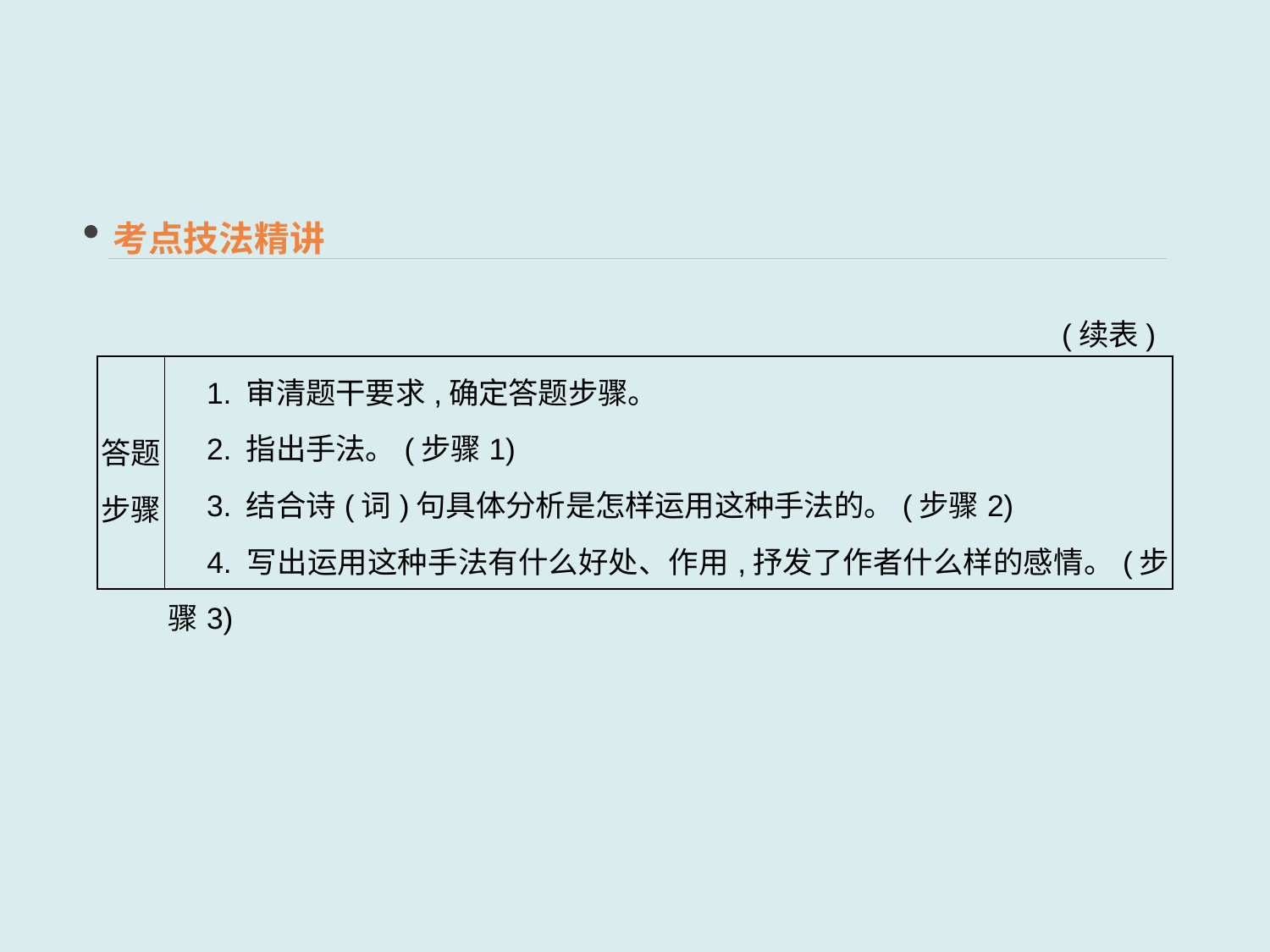

考点技法精讲

(续表)

| 答题步骤 | 1. 审清题干要求,确定答题步骤。 　2. 指出手法。(步骤1) 　3. 结合诗(词)句具体分析是怎样运用这种手法的。(步骤2) 　4. 写出运用这种手法有什么好处、作用,抒发了作者什么样的感情。(步骤3) |
| --- | --- |